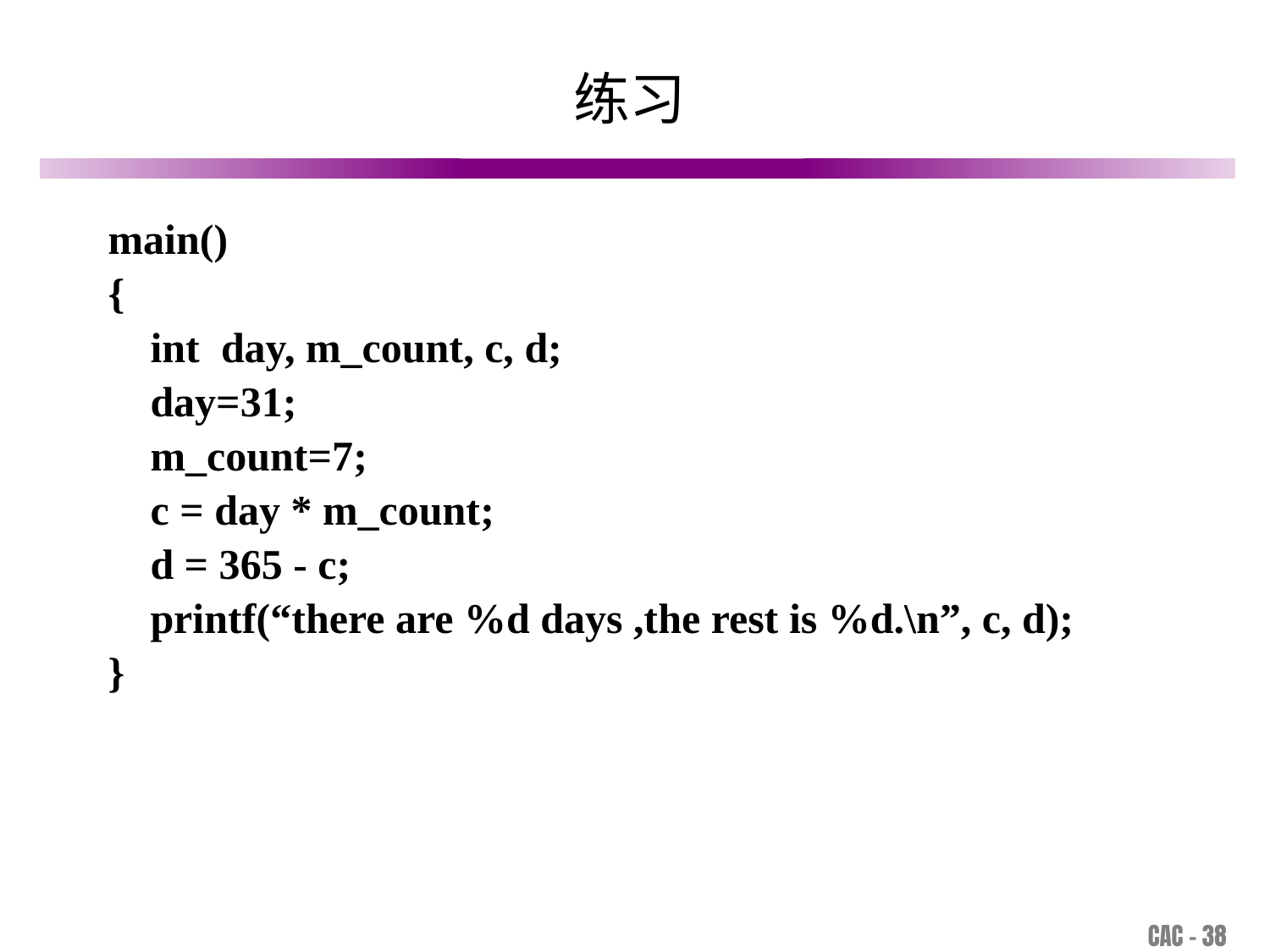

# 练习
main()
{
    int  day, m_count, c, d;
    day=31;
    m_count=7;
    c = day * m_count;
    d = 365 - c;
    printf(“there are %d days ,the rest is %d.\n”, c, d);
}
38